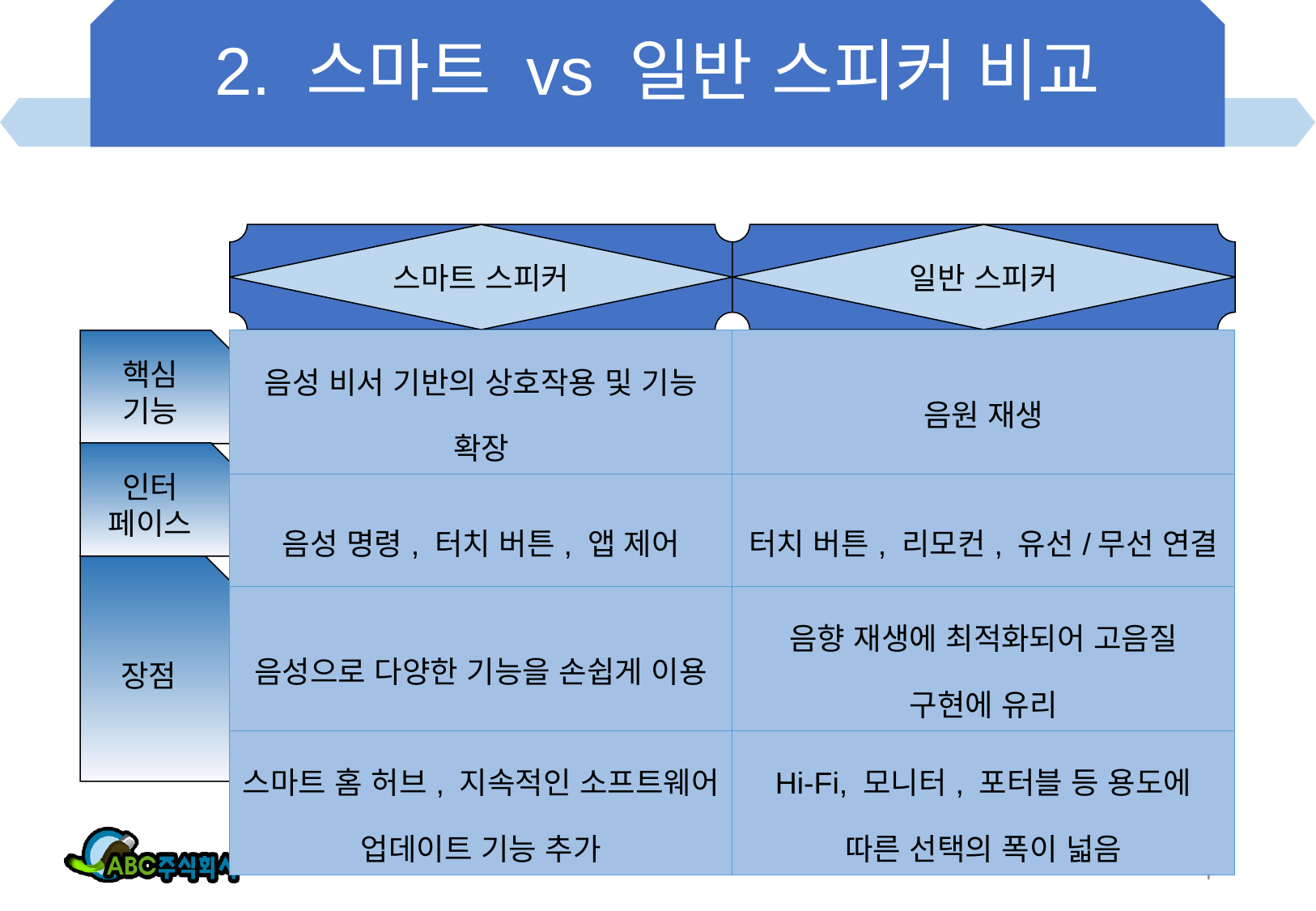

# 2. 스마트 vs 일반 스피커 비교

스마트 스피커

일반 스피커
핵심
기능
| 음성 비서 기반의 상호작용 및 기능 확장 | 음원 재생 |
| --- | --- |
| 음성 명령, 터치 버튼, 앱 제어 | 터치 버튼, 리모컨, 유선/무선 연결 |
| 음성으로 다양한 기능을 손쉽게 이용 | 음향 재생에 최적화되어 고음질 구현에 유리 |
| 스마트 홈 허브, 지속적인 소프트웨어 업데이트 기능 추가 | Hi-Fi, 모니터, 포터블 등 용도에 따른 선택의 폭이 넓음 |
인터
페이스
장점
4